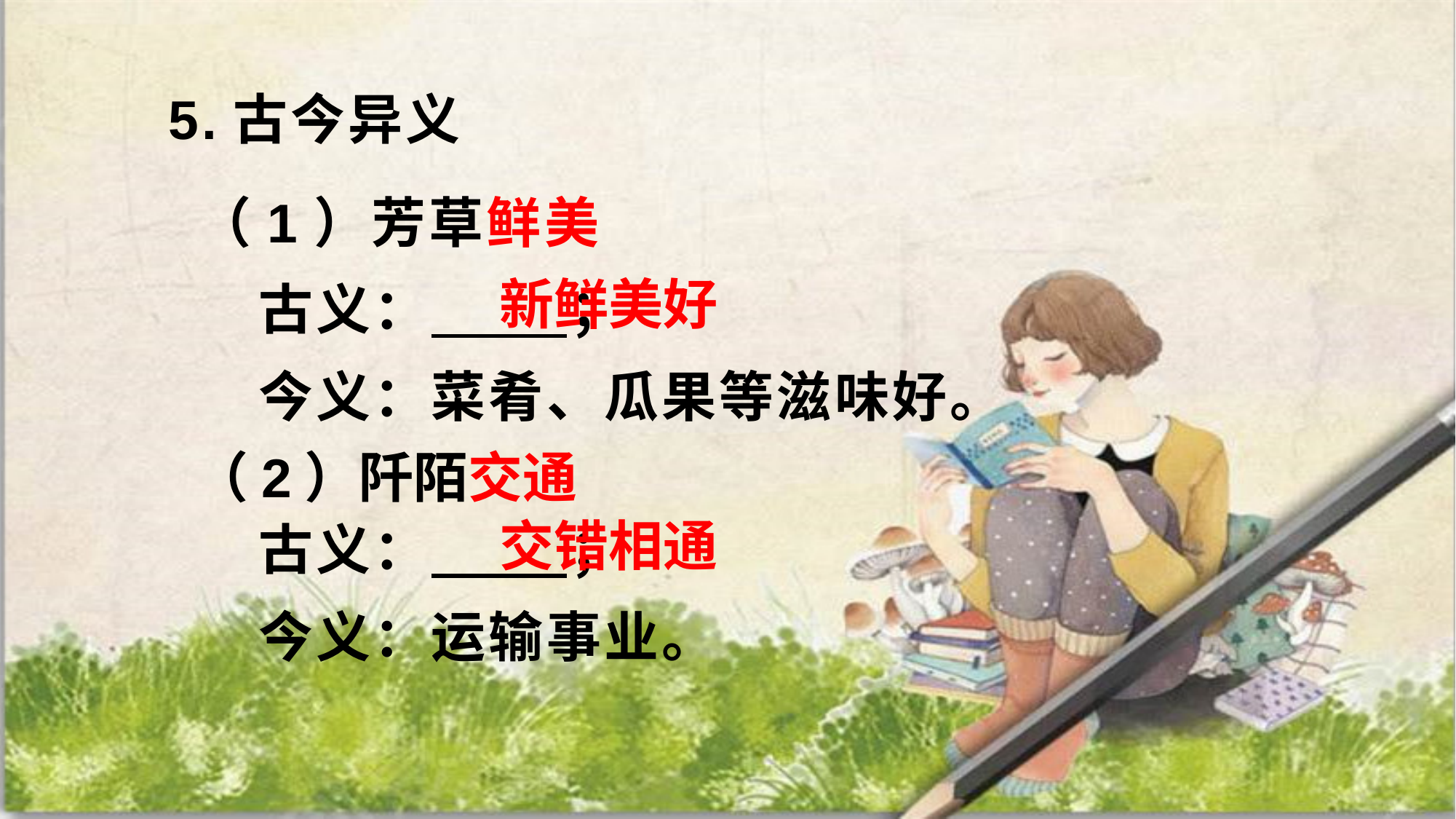

5.古今异义
 （1）芳草鲜美
     古义：         ；
     今义：菜肴、瓜果等滋味好。
 （2）阡陌交通
     古义：         ；
     今义：运输事业。

新鲜美好
交错相通